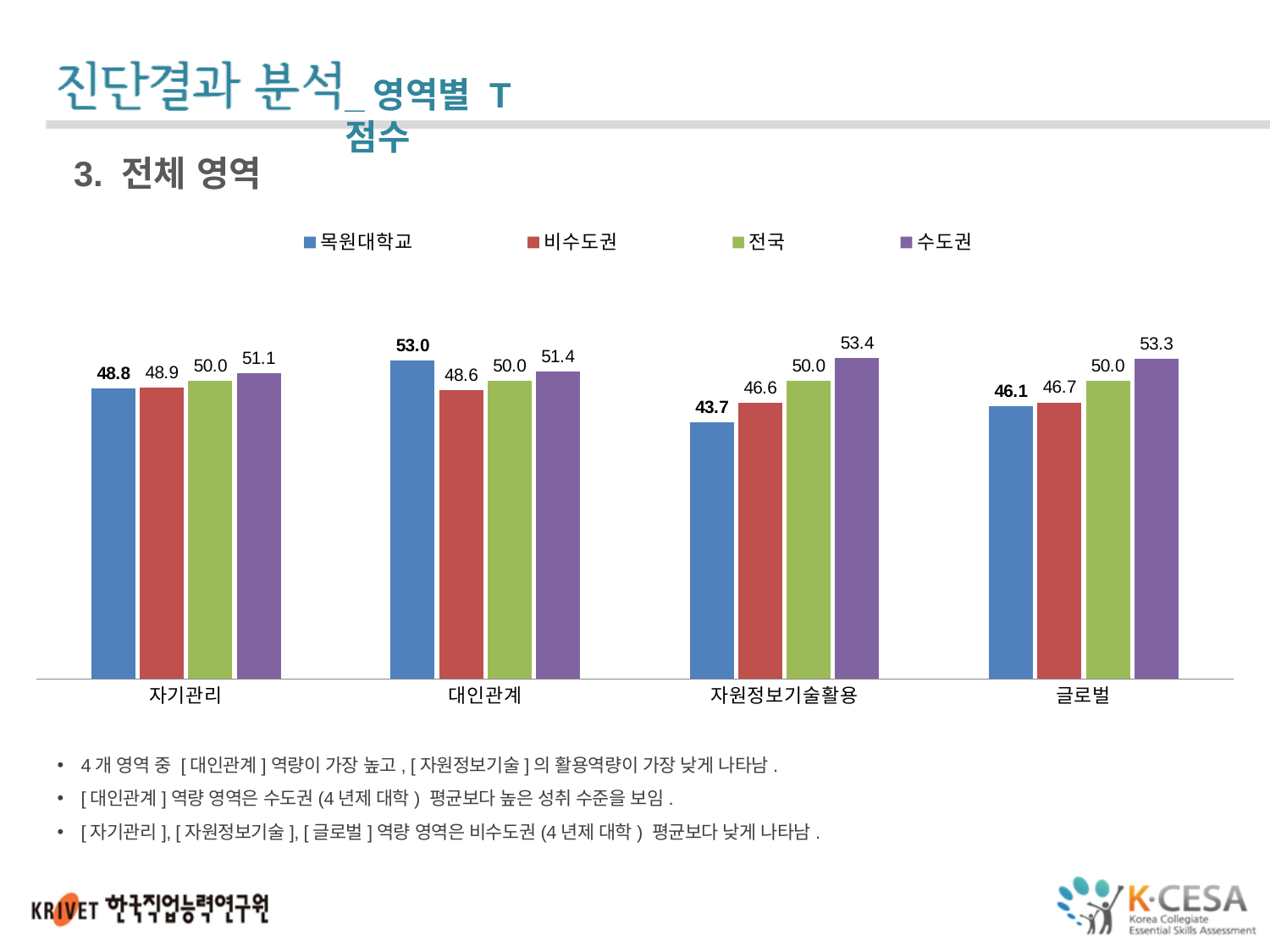

_영역별 T점수
3. 전체 영역

### Chart

| Category | 목원대학교 | 비수도권 | 전국 | 수도권 |
|---|---|---|---|---|
| 자기관리 | 48.78561679790014 | 48.9 | 50.0 | 51.1 |
| 대인관계 | 53.01182175622546 | 48.61 | 49.99 | 51.37 |
| 자원정보기술활용 | 43.71108179419525 | 46.62 | 50.0 | 53.37 |
| 글로벌 | 46.122 | 46.7 | 50.0 | 53.3 |
4개 영역 중 [대인관계]역량이 가장 높고, [자원정보기술]의 활용역량이 가장 낮게 나타남.
[대인관계]역량 영역은 수도권(4년제 대학) 평균보다 높은 성취 수준을 보임.
[자기관리], [자원정보기술], [글로벌]역량 영역은 비수도권(4년제 대학) 평균보다 낮게 나타남.